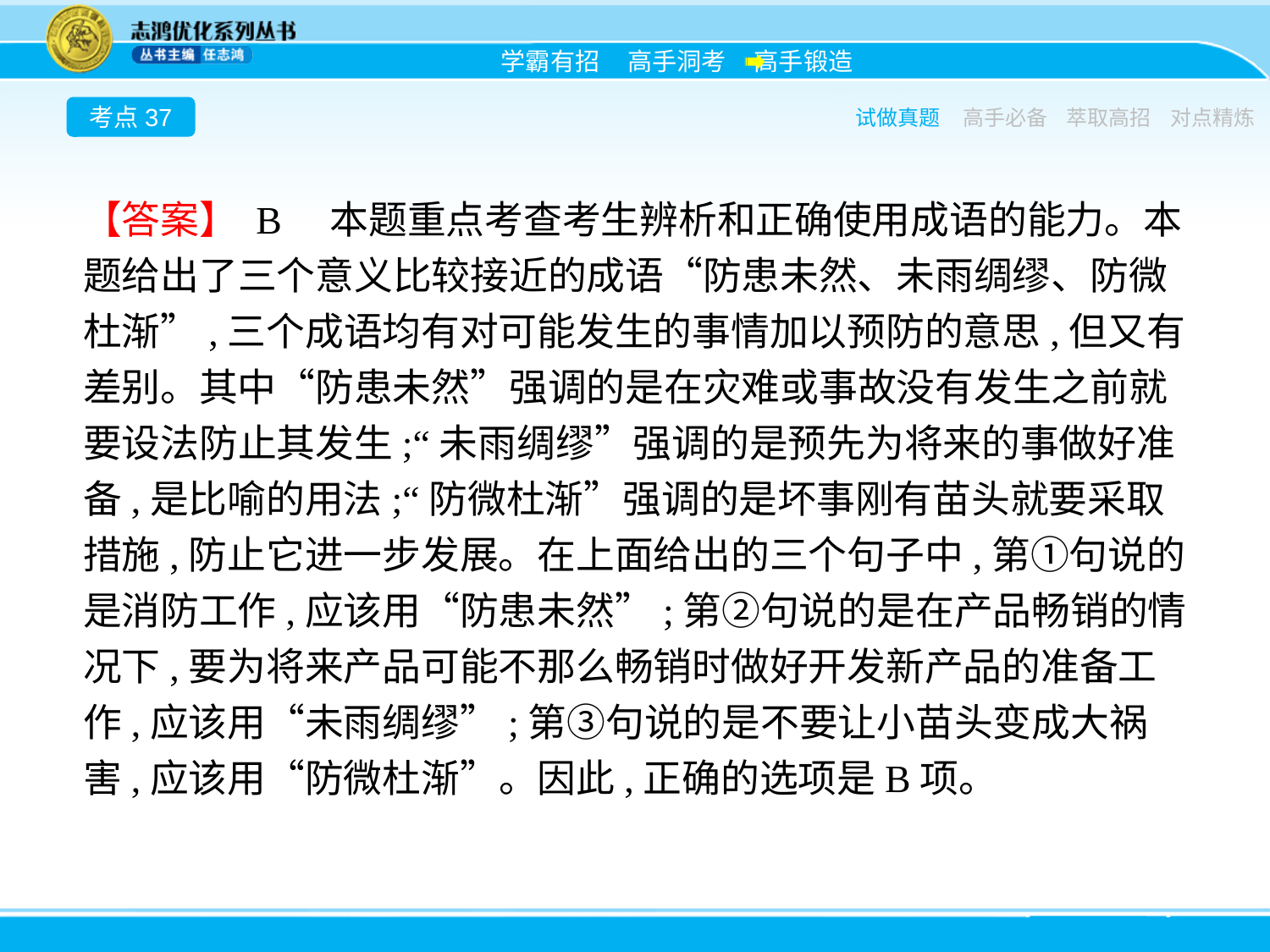

考点37
试做真题
高手必备
萃取高招
对点精炼
【答案】 B　本题重点考查考生辨析和正确使用成语的能力。本题给出了三个意义比较接近的成语“防患未然、未雨绸缪、防微杜渐”,三个成语均有对可能发生的事情加以预防的意思,但又有差别。其中“防患未然”强调的是在灾难或事故没有发生之前就要设法防止其发生;“未雨绸缪”强调的是预先为将来的事做好准备,是比喻的用法;“防微杜渐”强调的是坏事刚有苗头就要采取措施,防止它进一步发展。在上面给出的三个句子中,第①句说的是消防工作,应该用“防患未然”;第②句说的是在产品畅销的情况下,要为将来产品可能不那么畅销时做好开发新产品的准备工作,应该用“未雨绸缪”;第③句说的是不要让小苗头变成大祸害,应该用“防微杜渐”。因此,正确的选项是B项。